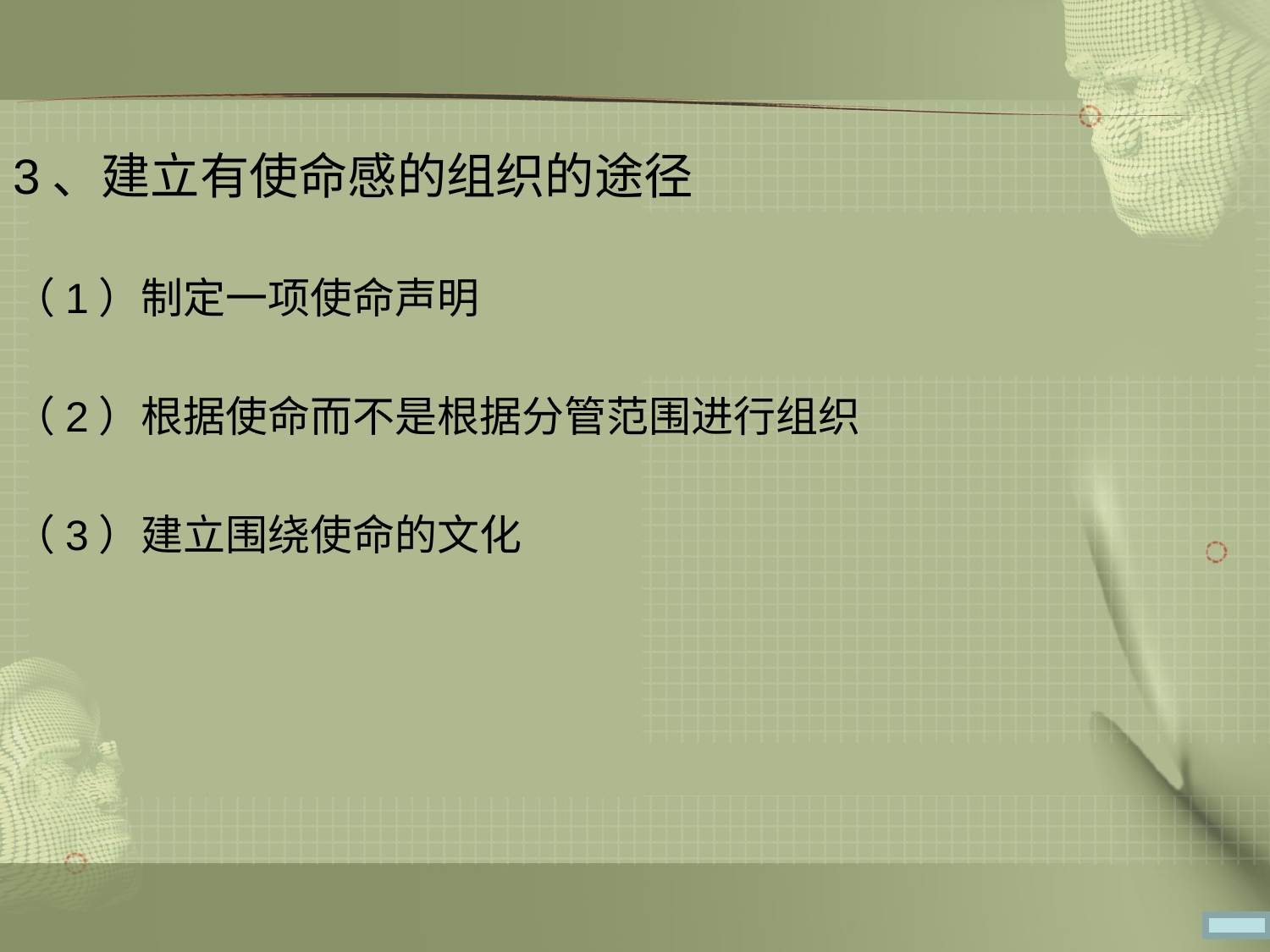

3、建立有使命感的组织的途径

（1）制定一项使命声明

（2）根据使命而不是根据分管范围进行组织

（3）建立围绕使命的文化